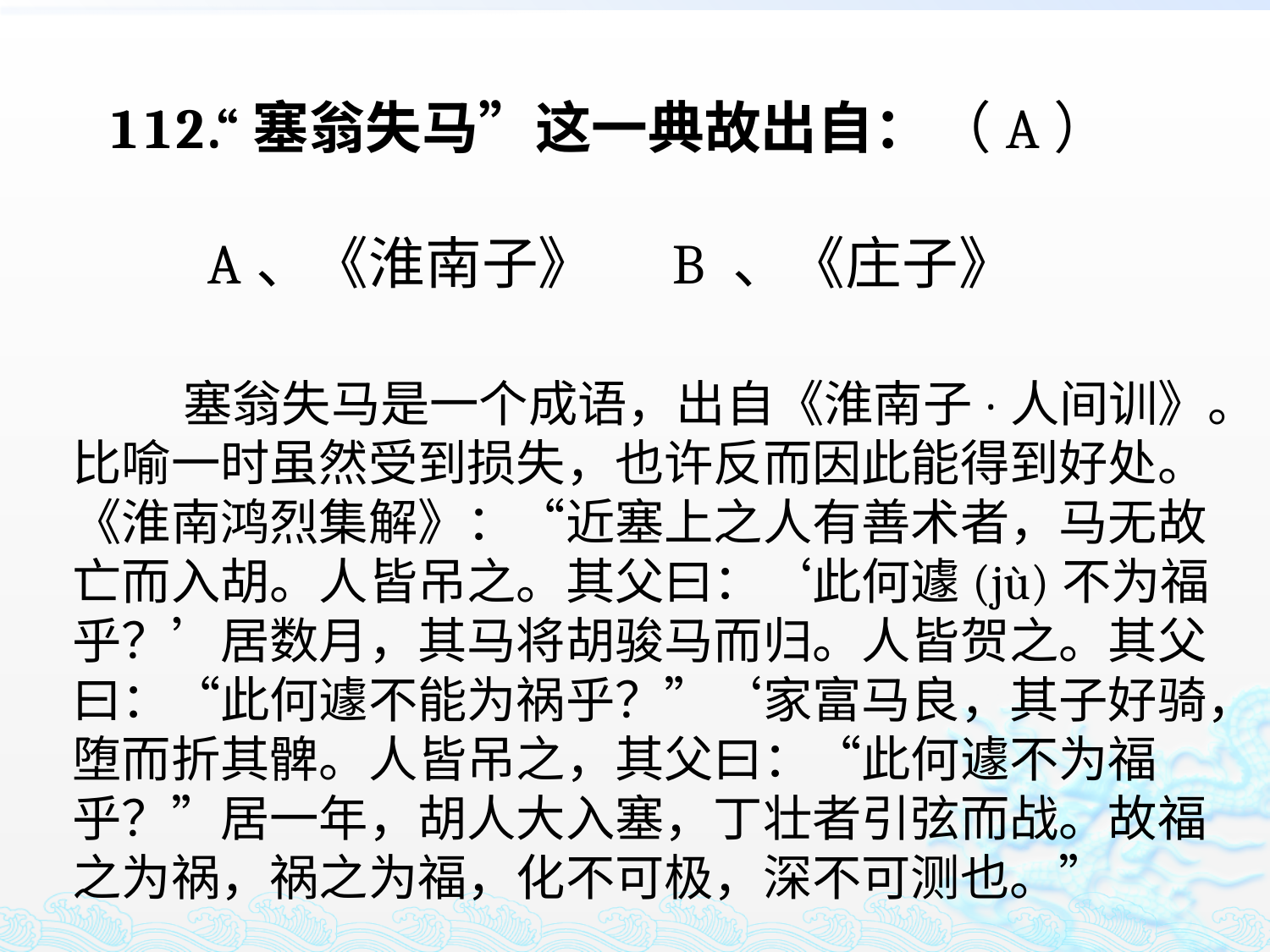

112.“塞翁失马”这一典故出自：

        A、《淮南子》     B 、《庄子》
（A）
         塞翁失马是一个成语，出自《淮南子·人间训》。比喻一时虽然受到损失，也许反而因此能得到好处。《淮南鸿烈集解》：“近塞上之人有善术者，马无故亡而入胡。人皆吊之。其父曰：‘此何遽(jù)不为福乎？’居数月，其马将胡骏马而归。人皆贺之。其父曰：“此何遽不能为祸乎？”‘家富马良，其子好骑，堕而折其髀。人皆吊之，其父曰：“此何遽不为福乎？”居一年，胡人大入塞，丁壮者引弦而战。故福之为祸，祸之为福，化不可极，深不可测也。”